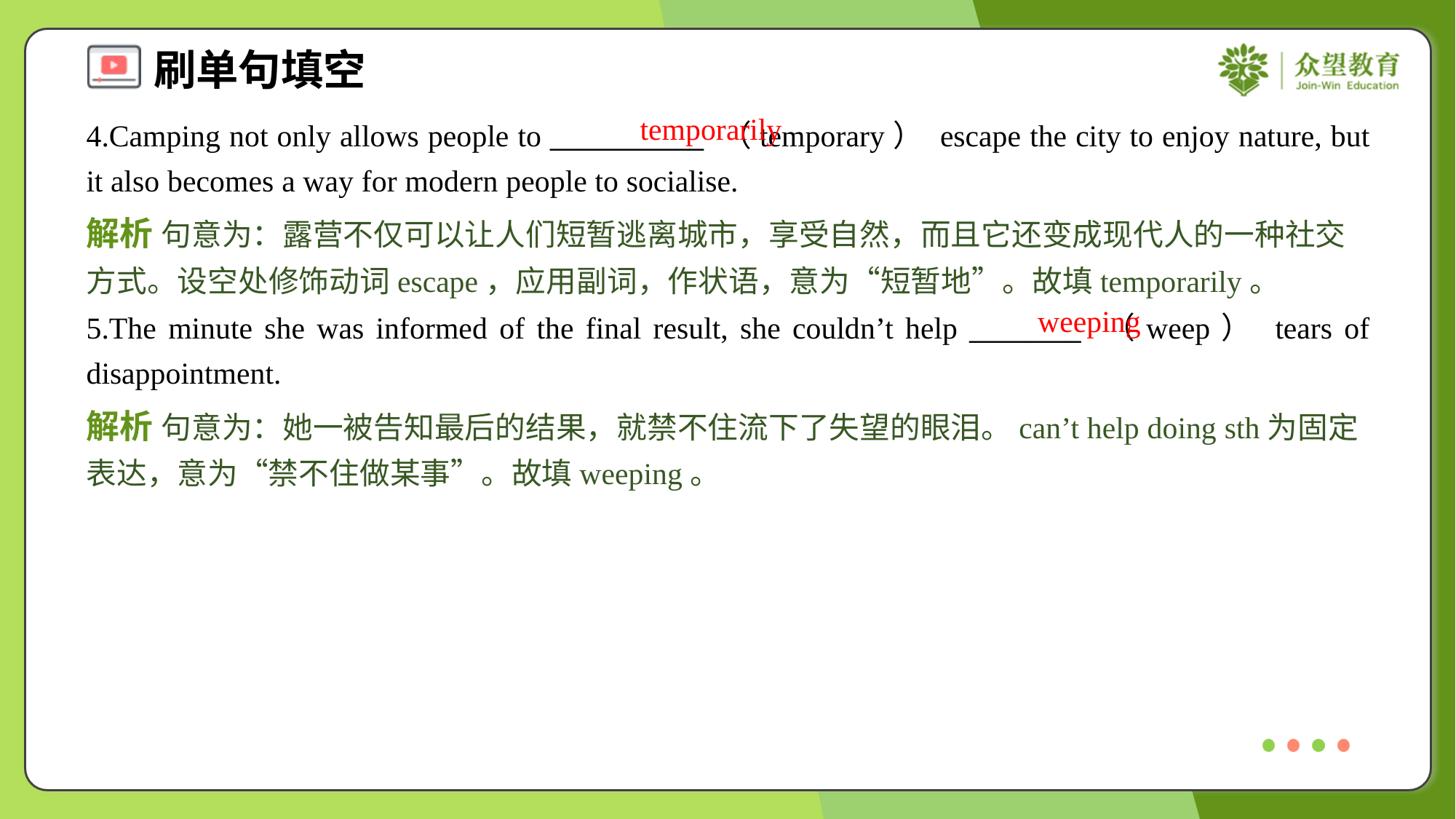

temporarily
4.Camping not only allows people to ___________ （temporary） escape the city to enjoy nature, but it also becomes a way for modern people to socialise.
解析 句意为：露营不仅可以让人们短暂逃离城市，享受自然，而且它还变成现代人的一种社交方式。设空处修饰动词escape，应用副词，作状语，意为“短暂地”。故填temporarily。
weeping
5.The minute she was informed of the final result, she couldn’t help ________ （weep） tears of disappointment.
解析 句意为：她一被告知最后的结果，就禁不住流下了失望的眼泪。can’t help doing sth为固定表达，意为“禁不住做某事”。故填weeping。